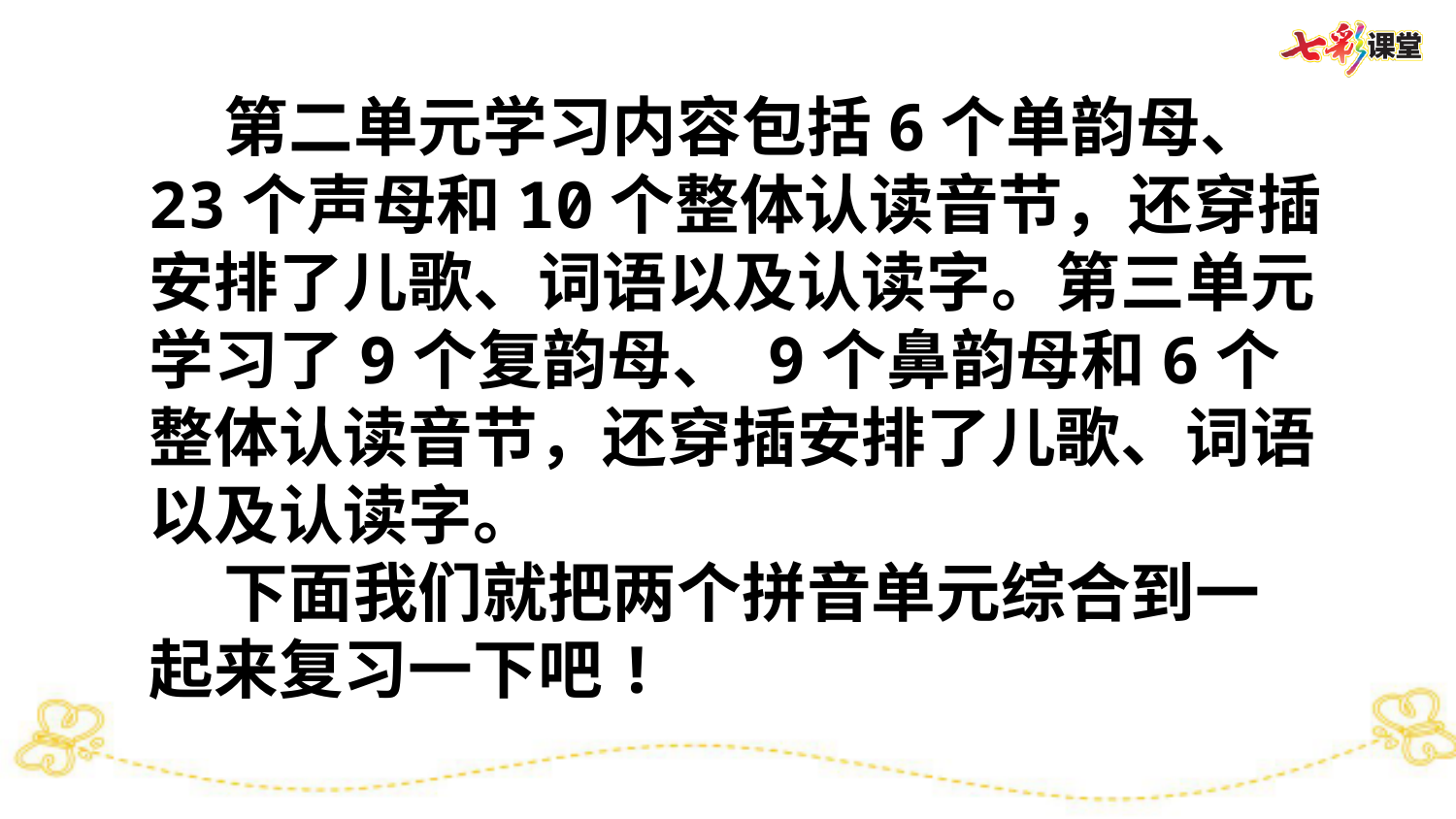

第二单元学习内容包括6个单韵母、 23个声母和10个整体认读音节，还穿插安排了儿歌、词语以及认读字。第三单元学习了9个复韵母、 9个鼻韵母和6个整体认读音节，还穿插安排了儿歌、词语以及认读字。
    下面我们就把两个拼音单元综合到一起来复习一下吧!